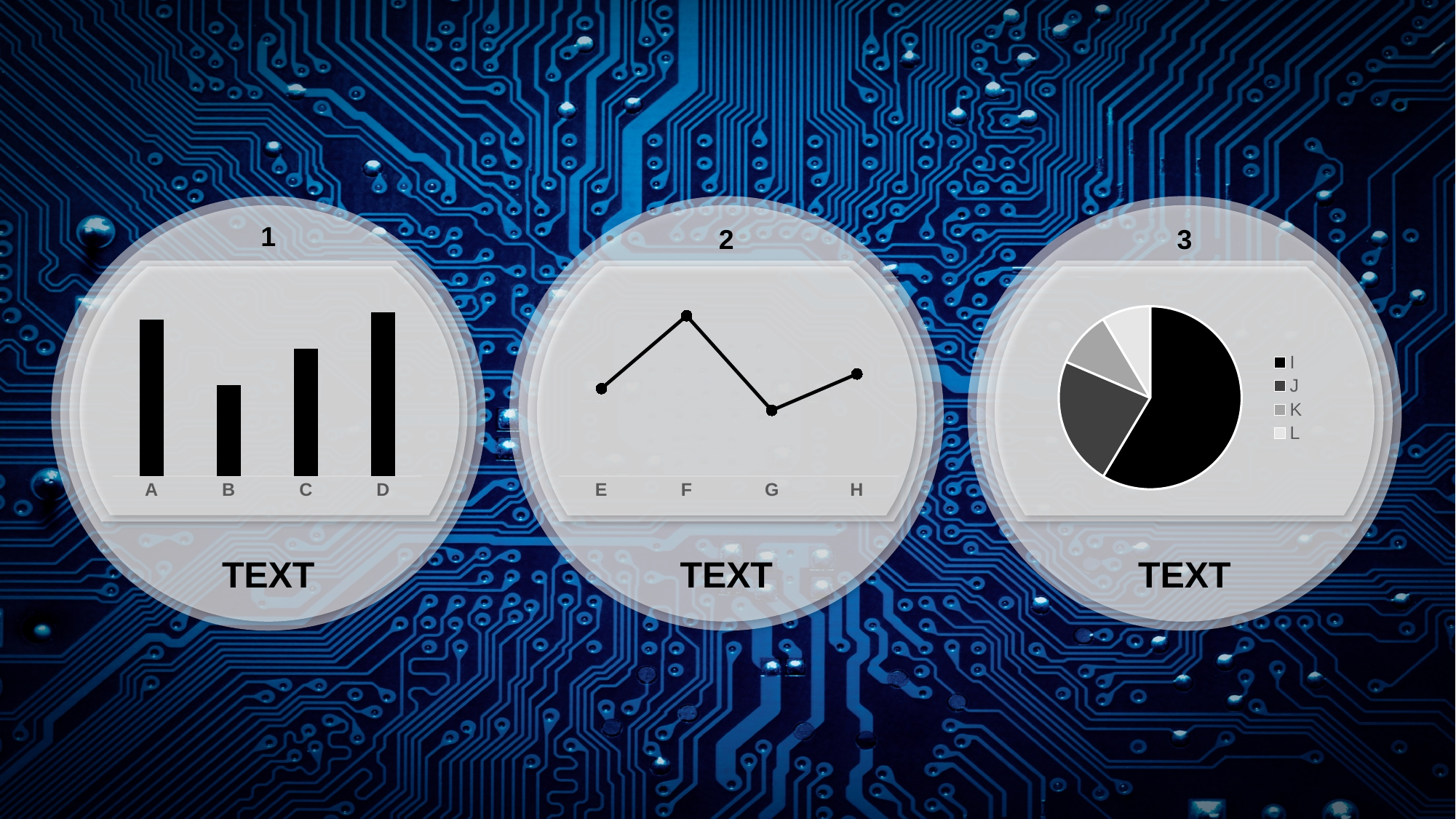

3

TEXT

2

TEXT

1

TEXT

### Chart

| Category | 系列 1 |
|---|---|
| A | 4.3 |
| B | 2.5 |
| C | 3.5 |
| D | 4.5 |

### Chart

| Category | 系列 2 |
|---|---|
| E | 2.4 |
| F | 4.4 |
| G | 1.8 |
| H | 2.8 |

### Chart

| Category | 销售额 |
|---|---|
| I | 8.2 |
| J | 3.2 |
| K | 1.4 |
| L | 1.2 |